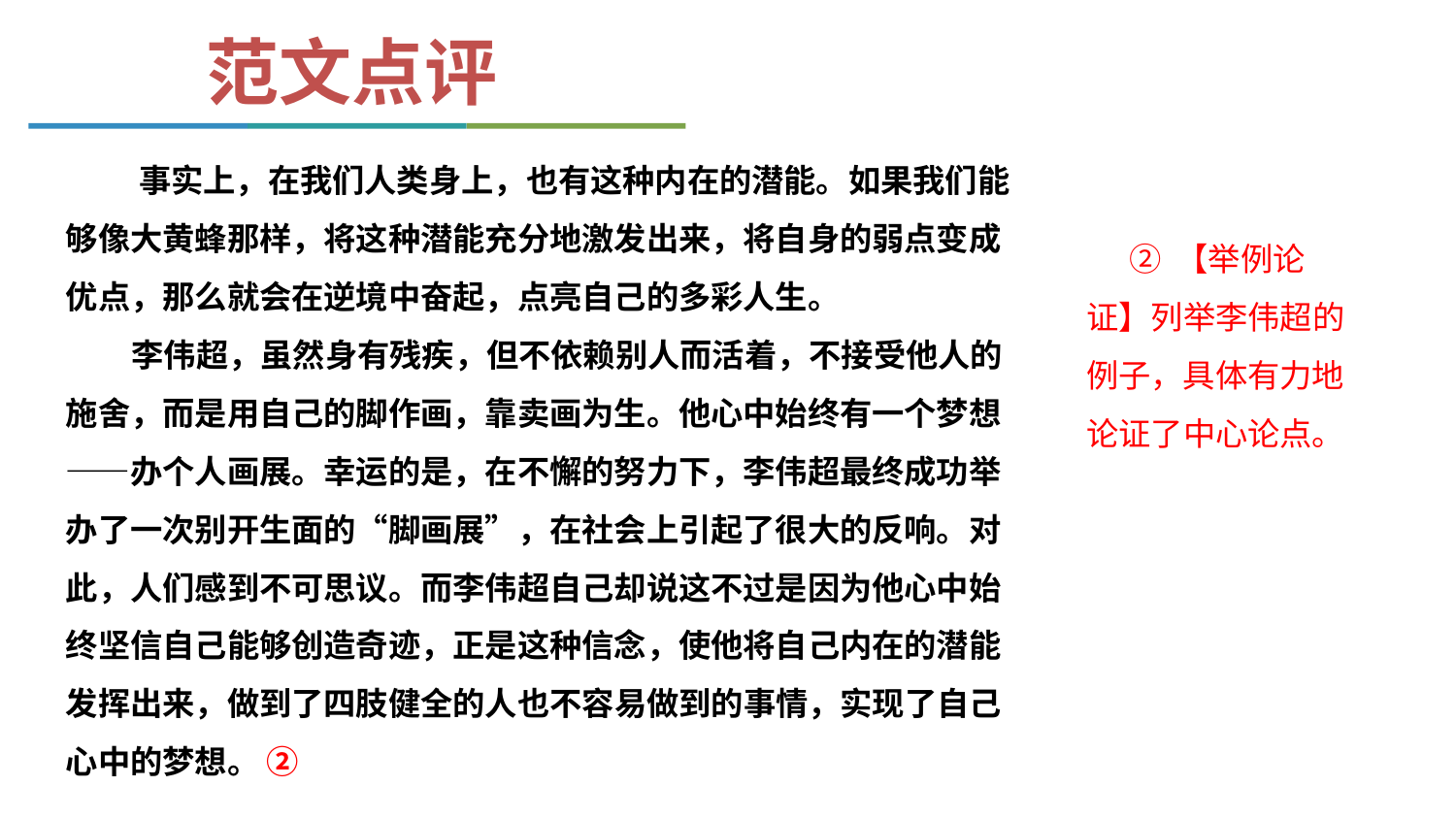

范文点评

         事实上，在我们人类身上，也有这种内在的潜能。如果我们能够像大黄蜂那样，将这种潜能充分地激发出来，将自身的弱点变成优点，那么就会在逆境中奋起，点亮自己的多彩人生。
        李伟超，虽然身有残疾，但不依赖别人而活着，不接受他人的施舍，而是用自己的脚作画，靠卖画为生。他心中始终有一个梦想——办个人画展。幸运的是，在不懈的努力下，李伟超最终成功举办了一次别开生面的“脚画展”，在社会上引起了很大的反响。对此，人们感到不可思议。而李伟超自己却说这不过是因为他心中始终坚信自己能够创造奇迹，正是这种信念，使他将自己内在的潜能发挥出来，做到了四肢健全的人也不容易做到的事情，实现了自己心中的梦想。 ②
② 【举例论证】列举李伟超的例子，具体有力地论证了中心论点。